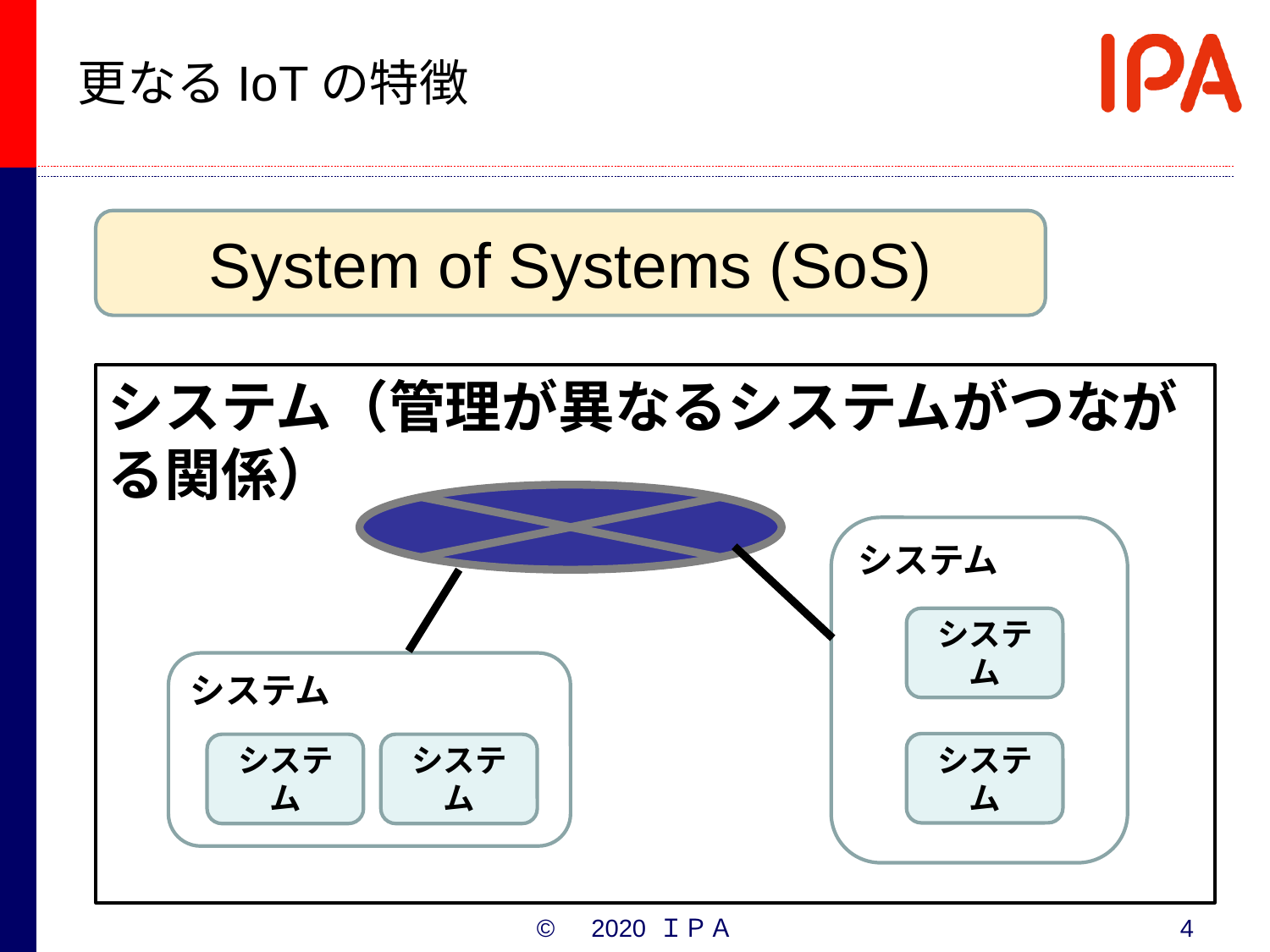

更なるIoTの特徴
System of Systems (SoS)
システム（管理が異なるシステムがつながる関係）

システム
システム
システム
システム
システム
システム
©　2020 ＩＰＡ
4